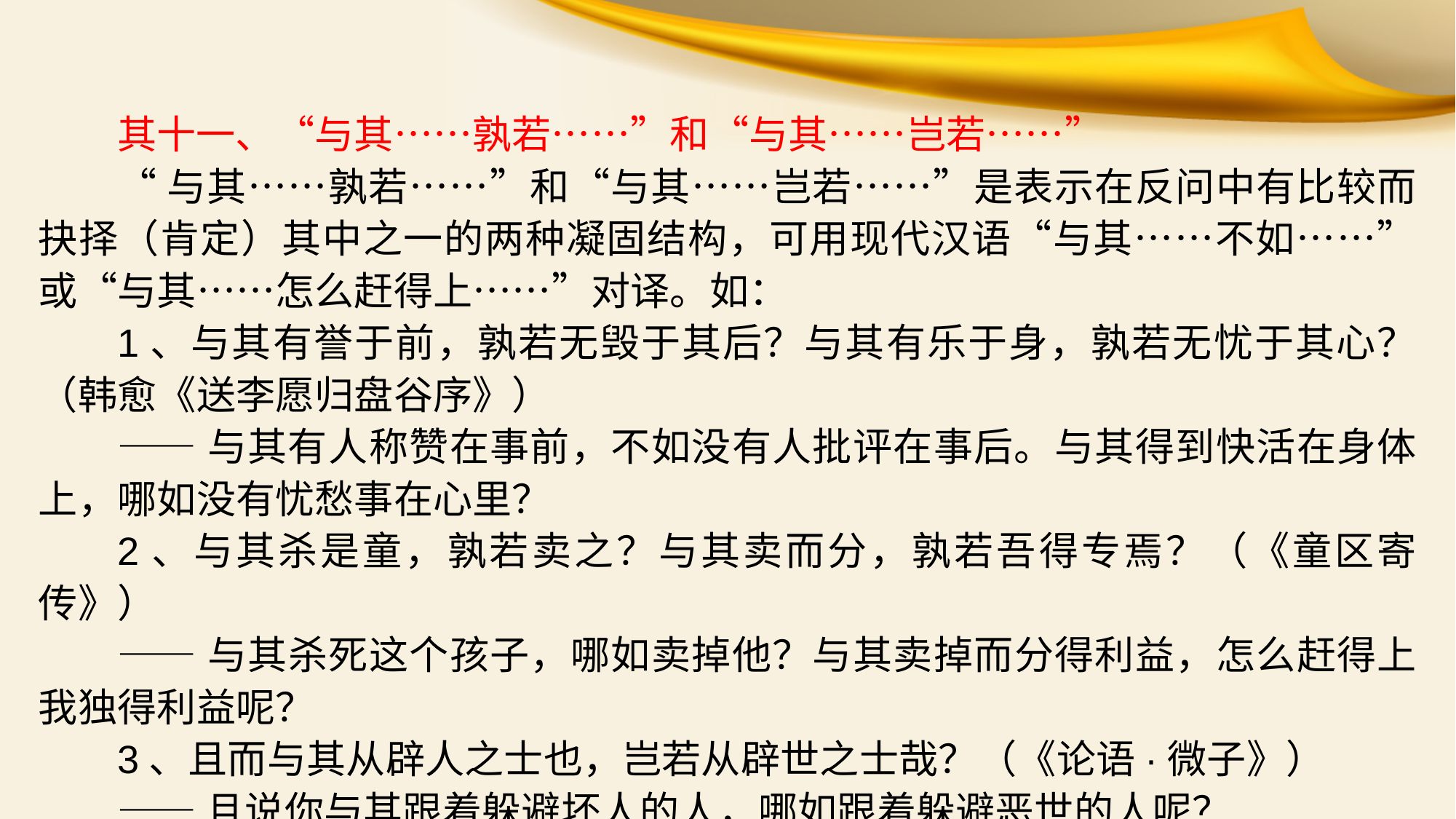

其十一、“与其……孰若……”和“与其……岂若……”
“与其……孰若……”和“与其……岂若……”是表示在反问中有比较而抉择（肯定）其中之一的两种凝固结构，可用现代汉语“与其……不如……”或“与其……怎么赶得上……”对译。如：
1、与其有誉于前，孰若无毁于其后？与其有乐于身，孰若无忧于其心？（韩愈《送李愿归盘谷序》）
——与其有人称赞在事前，不如没有人批评在事后。与其得到快活在身体上，哪如没有忧愁事在心里？
2、与其杀是童，孰若卖之？与其卖而分，孰若吾得专焉？（《童区寄传》）
——与其杀死这个孩子，哪如卖掉他？与其卖掉而分得利益，怎么赶得上我独得利益呢？
3、且而与其从辟人之士也，岂若从辟世之士哉？（《论语·微子》）
——且说你与其跟着躲避坏人的人，哪如跟着躲避恶世的人呢？